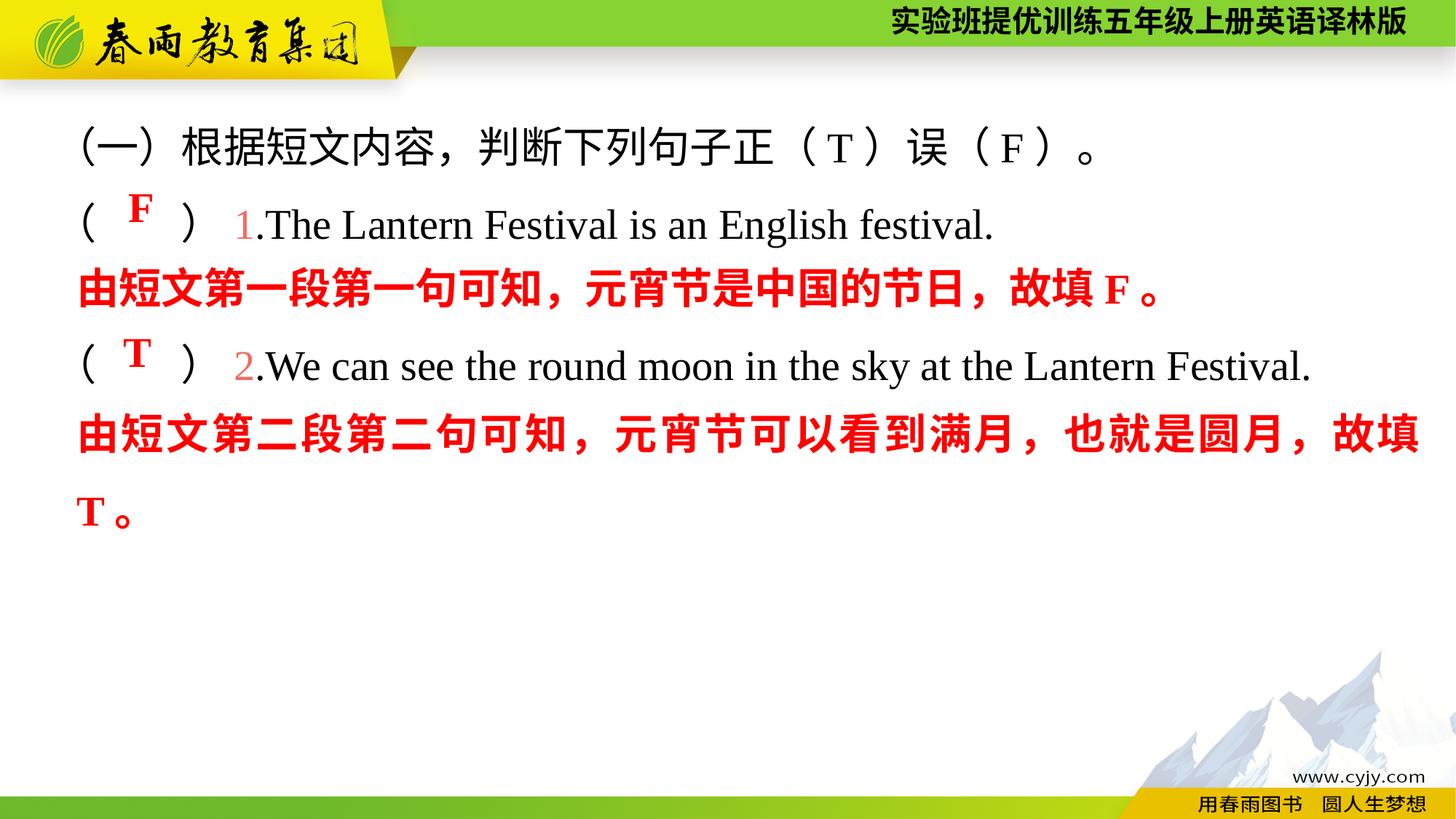

（一）根据短文内容，判断下列句子正（T）误（F）。
（　　）1.The Lantern Festival is an English festival.

（　　）2.We can see the round moon in the sky at the Lantern Festival.
F
由短文第一段第一句可知，元宵节是中国的节日，故填F。
T
由短文第二段第二句可知，元宵节可以看到满月，也就是圆月，故填T。